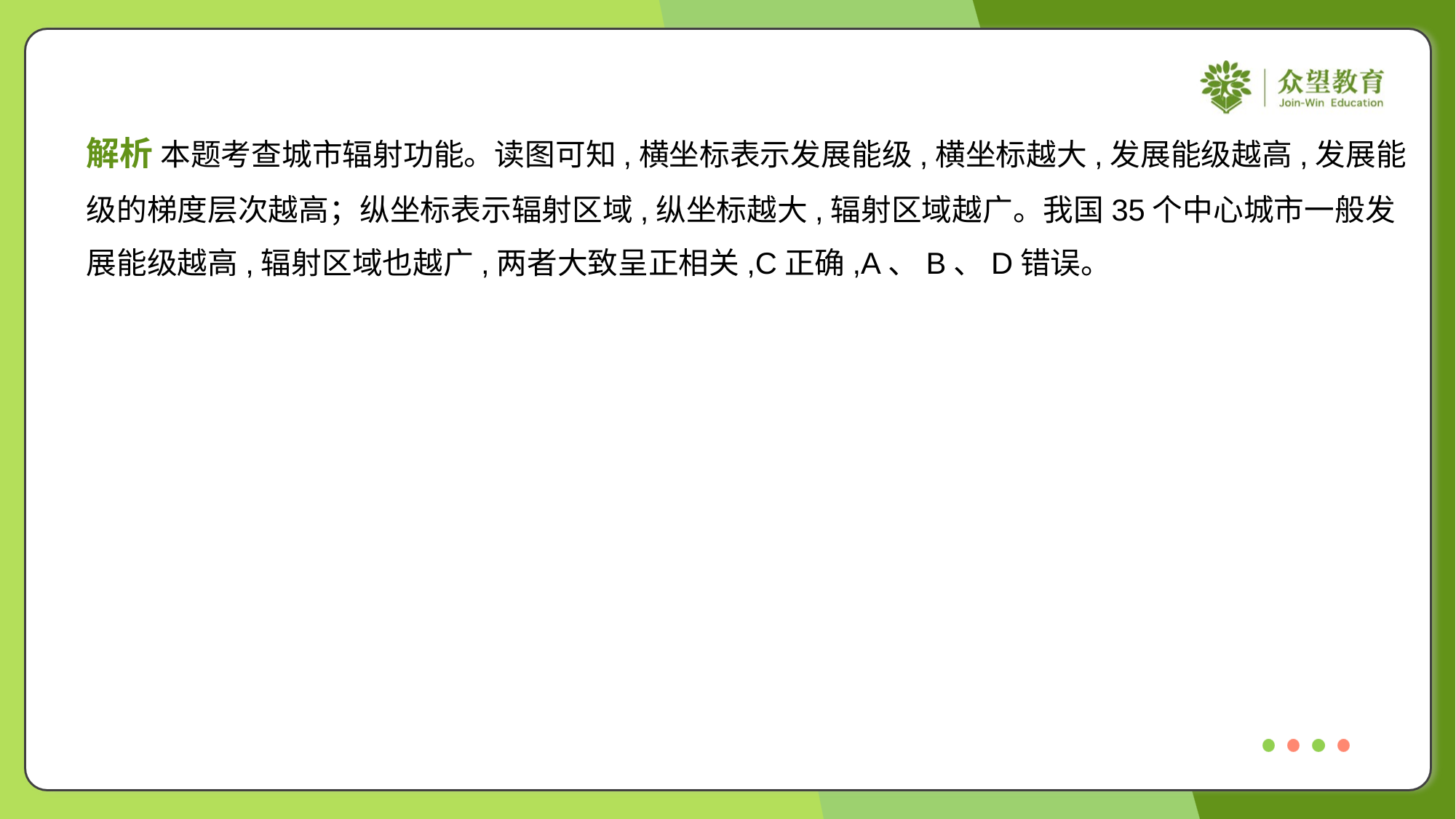

解析 本题考查城市辐射功能。读图可知,横坐标表示发展能级,横坐标越大,发展能级越高,发展能
级的梯度层次越高；纵坐标表示辐射区域,纵坐标越大,辐射区域越广。我国35个中心城市一般发
展能级越高,辐射区域也越广,两者大致呈正相关,C正确,A、B、D错误。